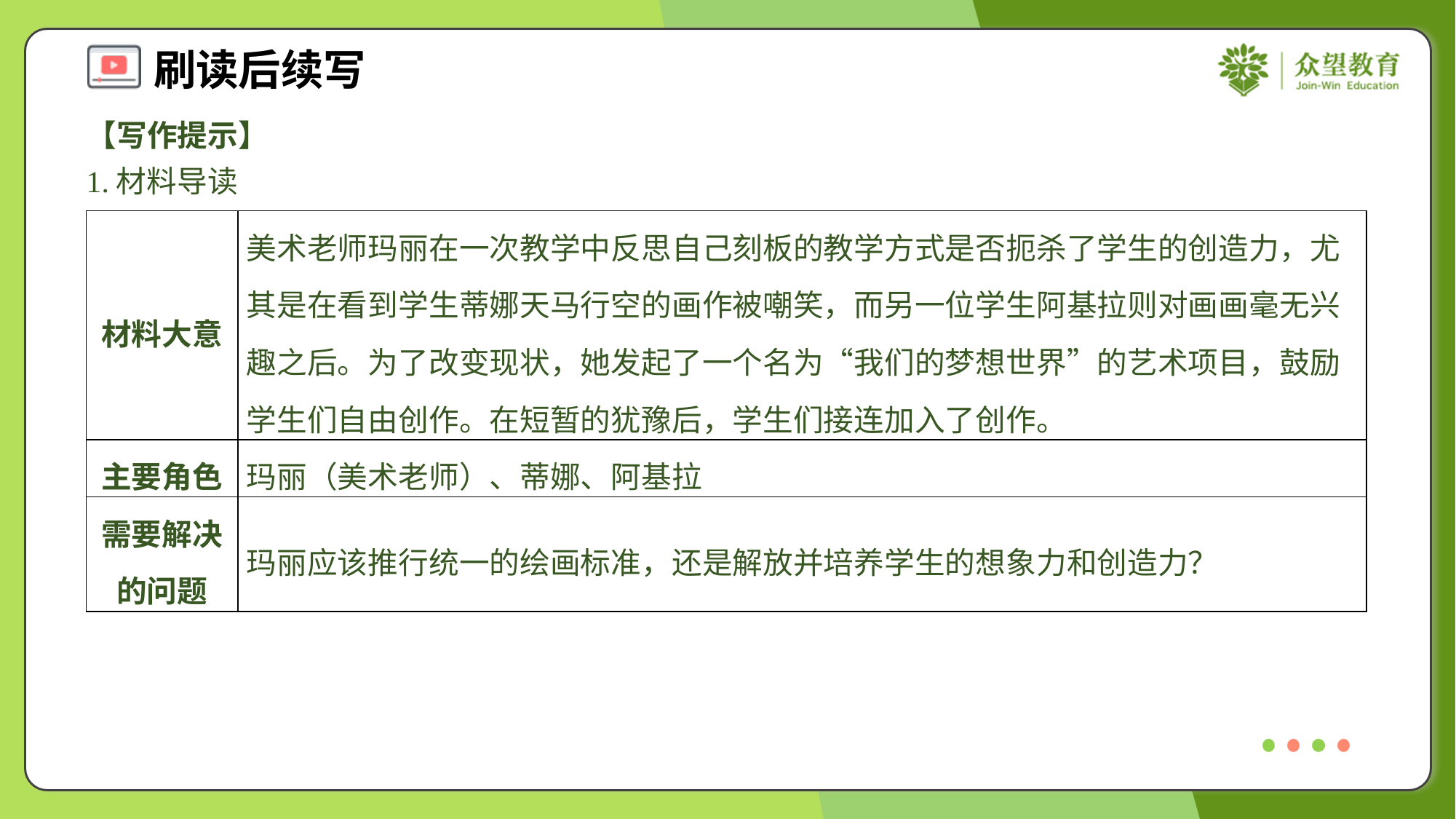

【写作提示】
1.材料导读
| 材料大意 | 美术老师玛丽在一次教学中反思自己刻板的教学方式是否扼杀了学生的创造力，尤其是在看到学生蒂娜天马行空的画作被嘲笑，而另一位学生阿基拉则对画画毫无兴趣之后。为了改变现状，她发起了一个名为“我们的梦想世界”的艺术项目，鼓励学生们自由创作。在短暂的犹豫后，学生们接连加入了创作。 |
| --- | --- |
| 主要角色 | 玛丽（美术老师）、蒂娜、阿基拉 |
| 需要解决的问题 | 玛丽应该推行统一的绘画标准，还是解放并培养学生的想象力和创造力？ |